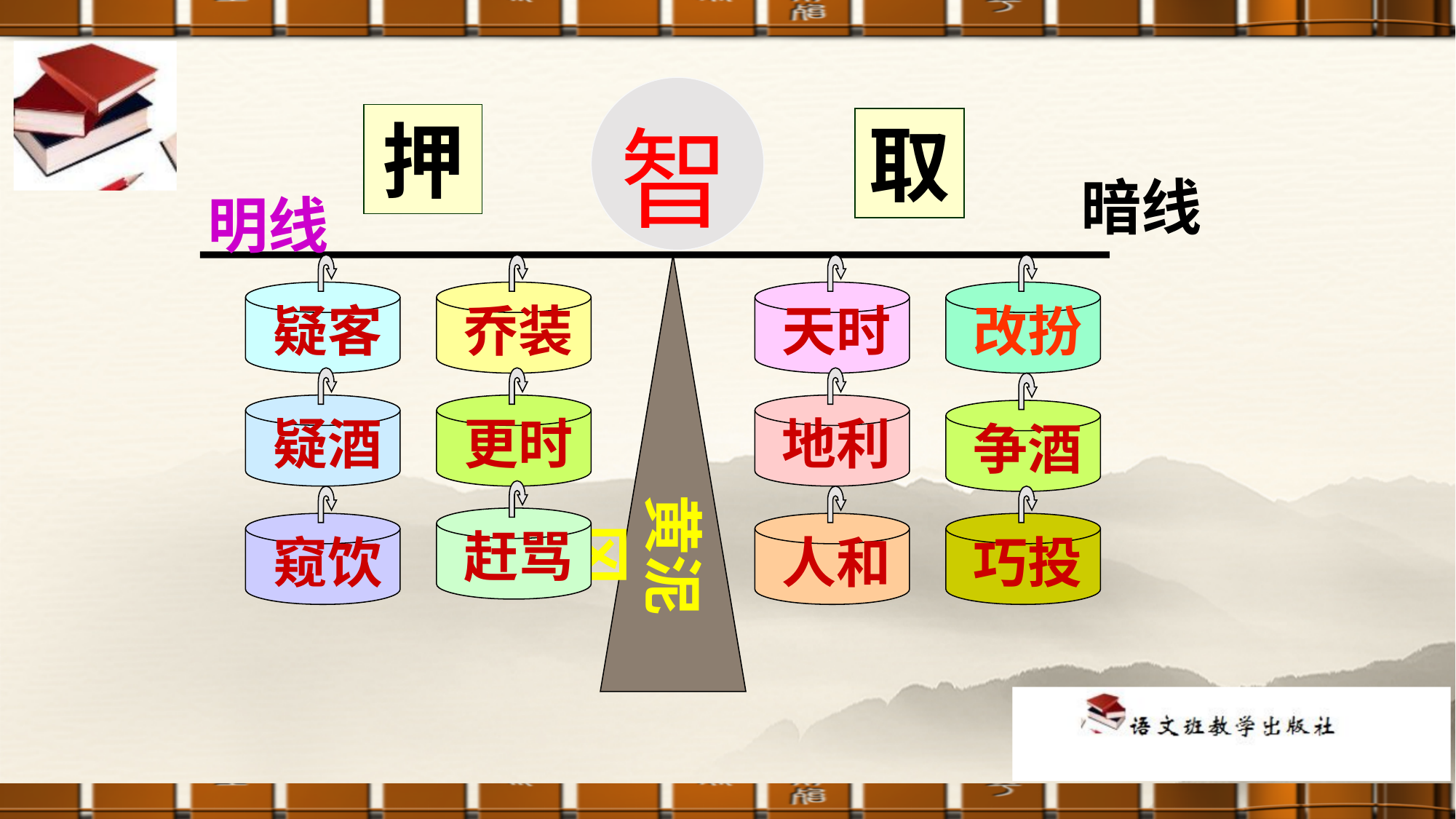

智
押
取
暗线

明线

疑客

乔装

黄泥冈

天时

改扮

疑酒

更时

地利

争酒

赶骂

窥饮

人和

巧投